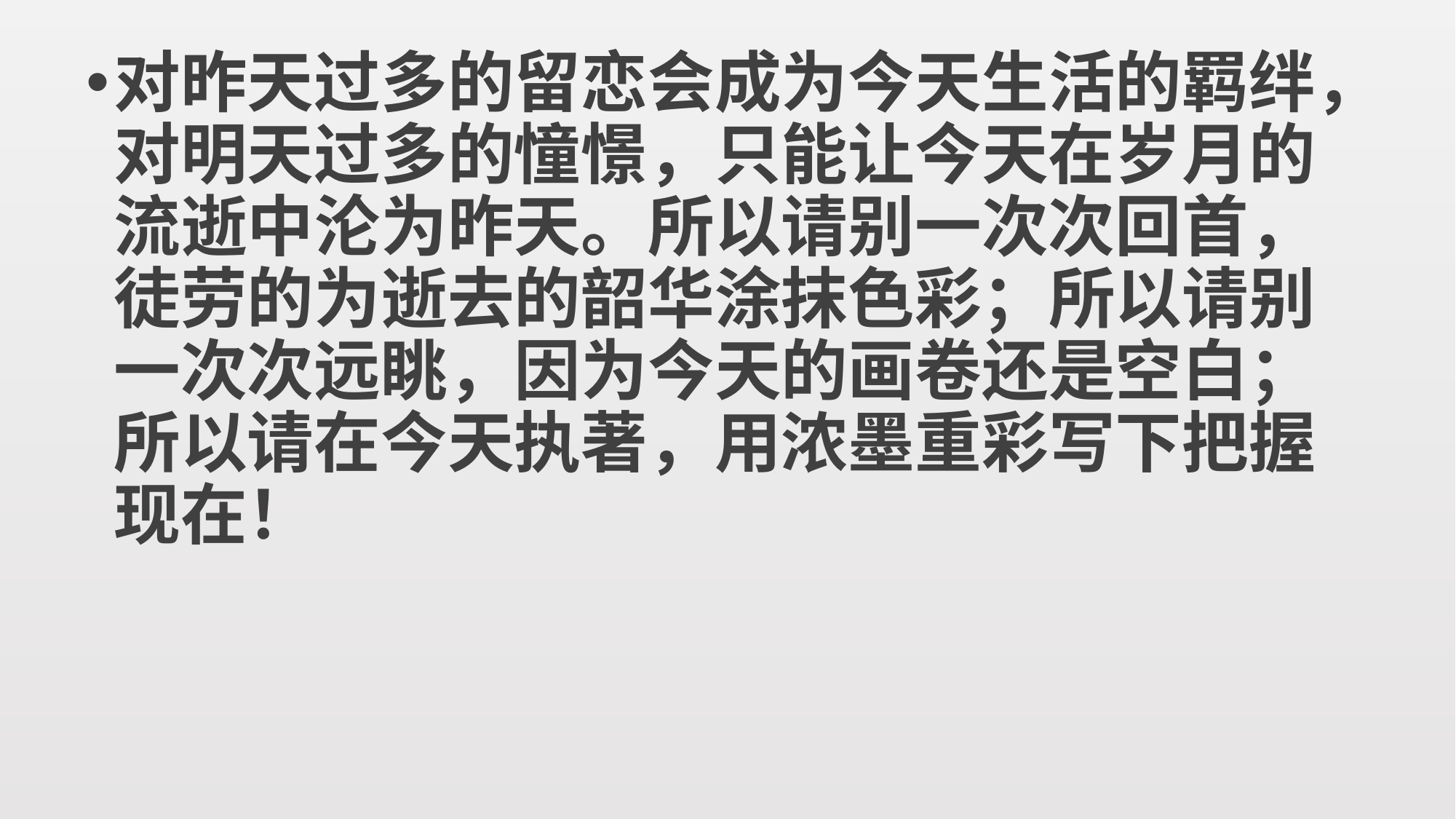

对昨天过多的留恋会成为今天生活的羁绊，对明天过多的憧憬，只能让今天在岁月的流逝中沦为昨天。所以请别一次次回首，徒劳的为逝去的韶华涂抹色彩；所以请别一次次远眺，因为今天的画卷还是空白；所以请在今天执著，用浓墨重彩写下把握现在！